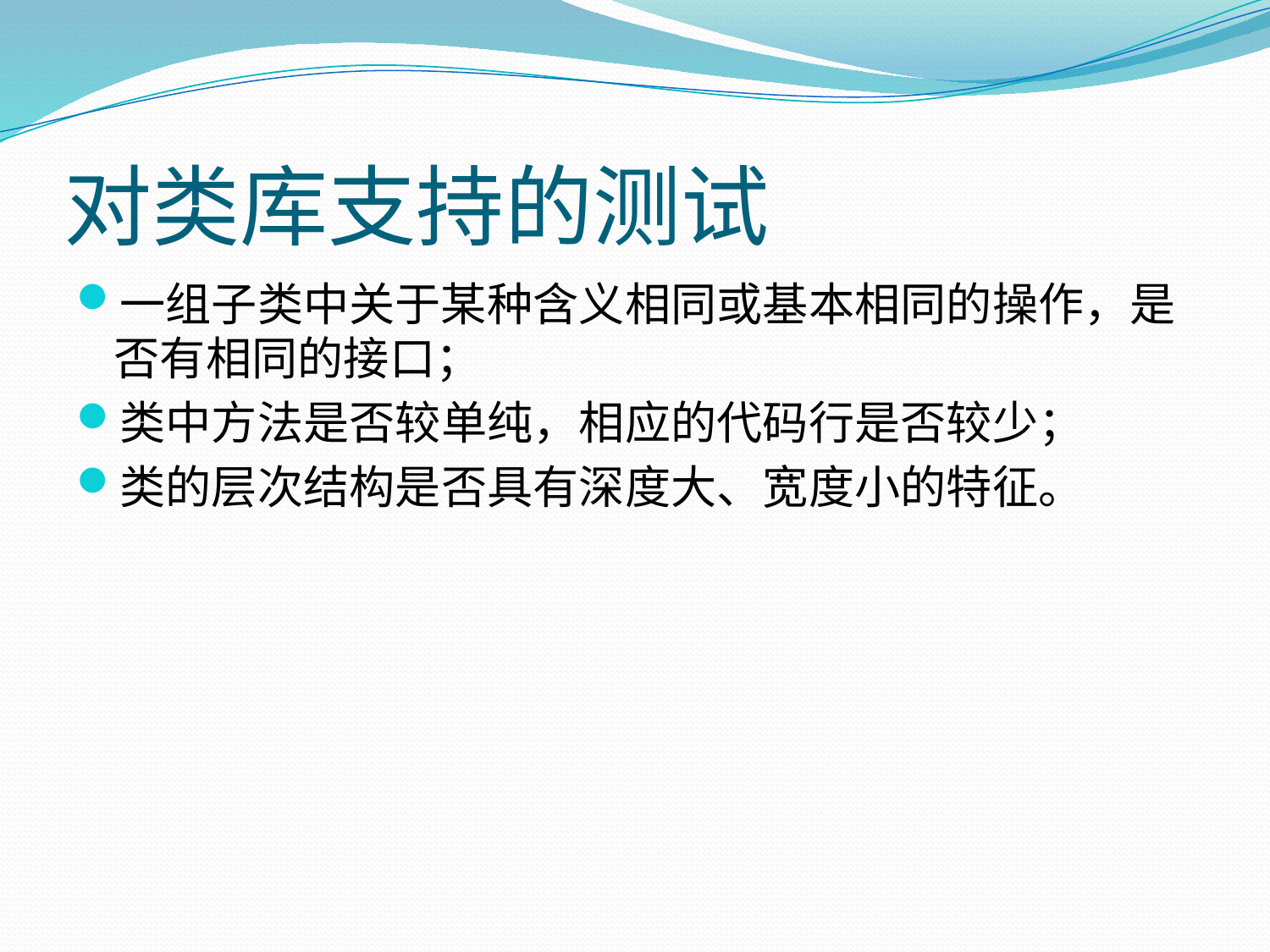

# 对类库支持的测试
一组子类中关于某种含义相同或基本相同的操作，是否有相同的接口；
类中方法是否较单纯，相应的代码行是否较少；
类的层次结构是否具有深度大、宽度小的特征。